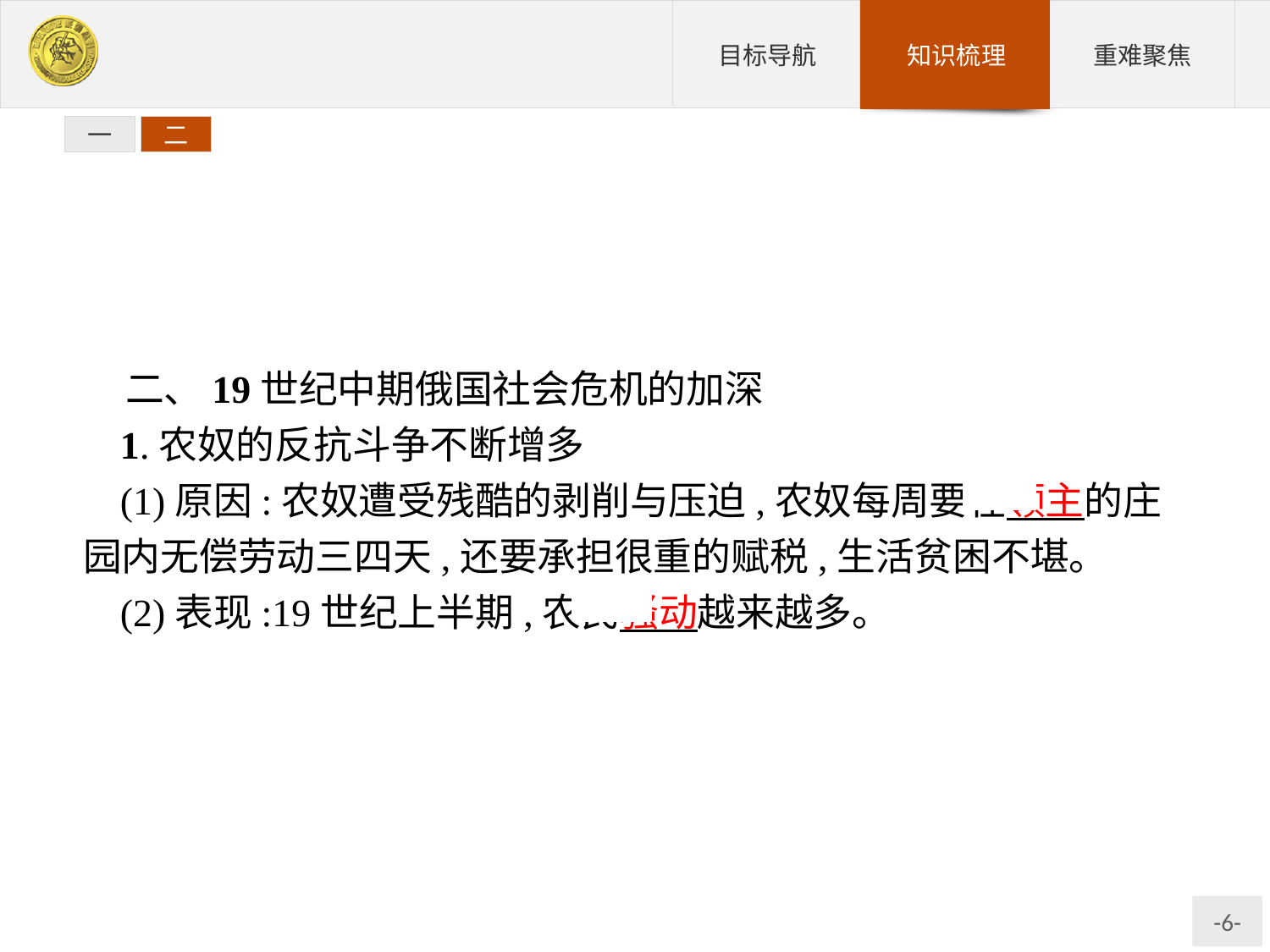

一
二
二、19世纪中期俄国社会危机的加深
1.农奴的反抗斗争不断增多
(1)原因:农奴遭受残酷的剥削与压迫,农奴每周要在领主的庄园内无偿劳动三四天,还要承担很重的赋税,生活贫困不堪。
(2)表现:19世纪上半期,农民骚动越来越多。